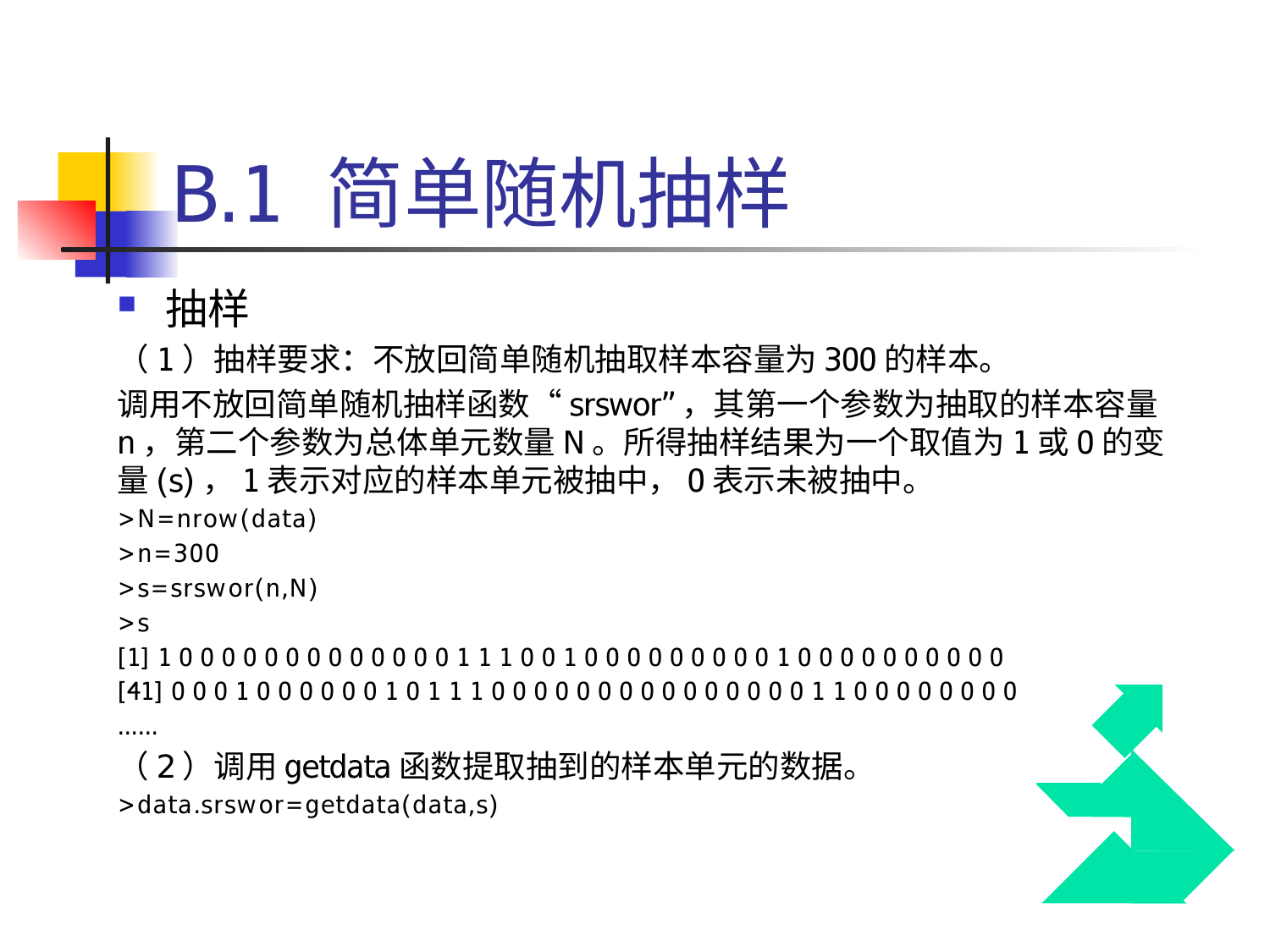

# B.1 简单随机抽样
抽样
（1）抽样要求：不放回简单随机抽取样本容量为300的样本。
调用不放回简单随机抽样函数“srswor”，其第一个参数为抽取的样本容量n，第二个参数为总体单元数量N。所得抽样结果为一个取值为1或0的变量(s)，1表示对应的样本单元被抽中，0表示未被抽中。
>N=nrow(data)
>n=300
>s=srswor(n,N)
>s
[1] 1 0 0 0 0 0 0 0 0 0 0 0 0 0 1 1 1 0 0 1 0 0 0 0 0 0 0 0 0 1 0 0 0 0 0 0 0 0 0 0
[41] 0 0 0 1 0 0 0 0 0 0 1 0 1 1 1 0 0 0 0 0 0 0 0 0 0 0 0 0 0 0 1 1 0 0 0 0 0 0 0 0
……
（2）调用getdata函数提取抽到的样本单元的数据。
>data.srswor=getdata(data,s)